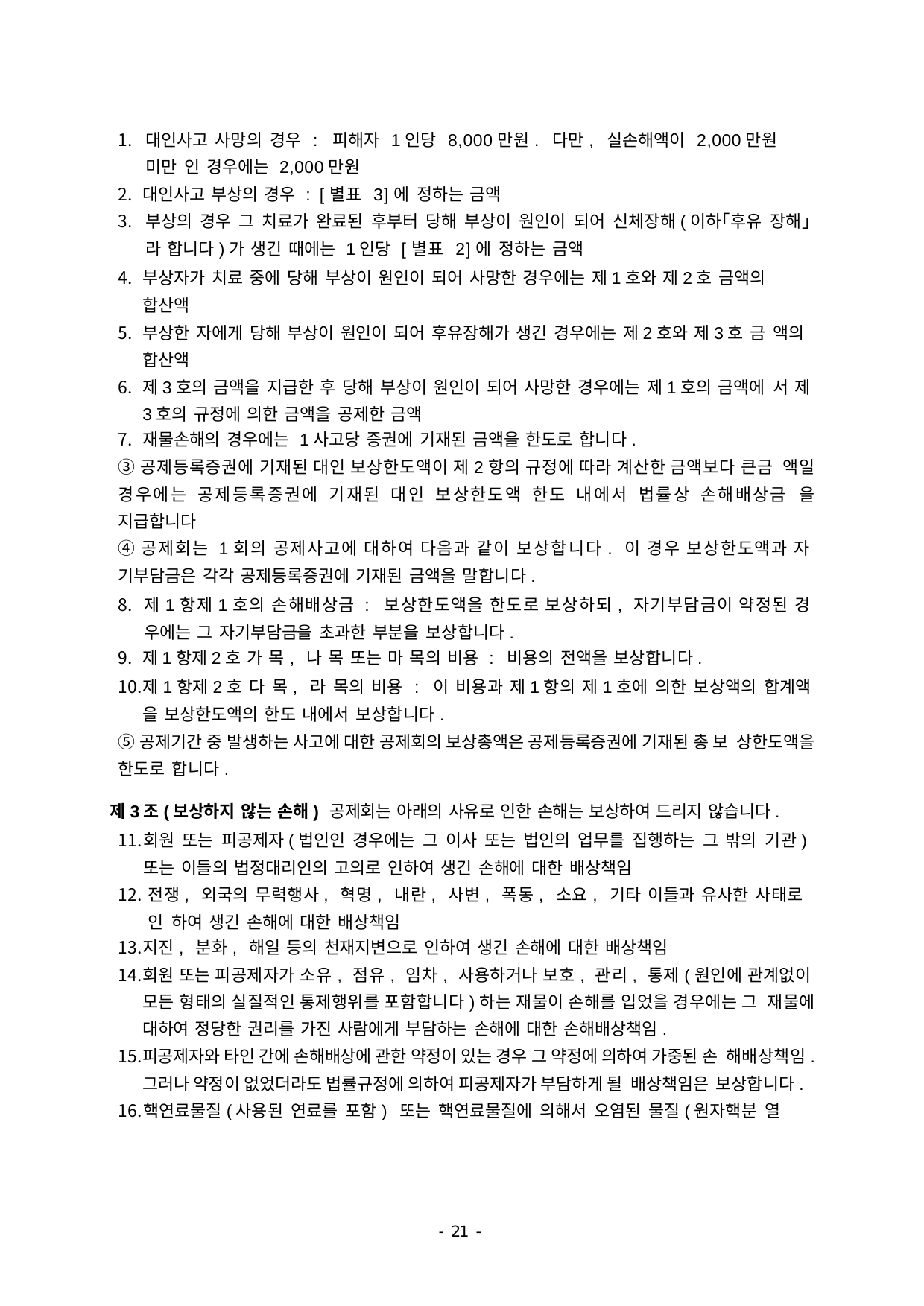

대인사고 사망의 경우 : 피해자 1인당 8,000만원. 다만, 실손해액이 2,000만원 미만  인 경우에는 2,000만원
대인사고 부상의 경우 : [별표 3]에 정하는 금액
부상의 경우 그 치료가 완료된 후부터 당해 부상이 원인이 되어 신체장해(이하｢후유  장해｣라 합니다)가 생긴 때에는 1인당 [별표 2]에 정하는 금액
부상자가 치료 중에 당해 부상이 원인이 되어 사망한 경우에는 제1호와 제2호 금액의  합산액
부상한 자에게 당해 부상이 원인이 되어 후유장해가 생긴 경우에는 제2호와 제3호 금  액의 합산액
제3호의 금액을 지급한 후 당해 부상이 원인이 되어 사망한 경우에는 제1호의 금액에  서 제3호의 규정에 의한 금액을 공제한 금액
재물손해의 경우에는 1사고당 증권에 기재된 금액을 한도로 합니다.
③공제등록증권에 기재된 대인 보상한도액이 제2항의 규정에 따라 계산한 금액보다 큰금  액일 경우에는 공제등록증권에 기재된 대인 보상한도액 한도 내에서 법률상 손해배상금  을 지급합니다
④공제회는 1회의 공제사고에 대하여 다음과 같이 보상합니다. 이 경우 보상한도액과 자  기부담금은 각각 공제등록증권에 기재된 금액을 말합니다.
제1항제1호의 손해배상금 : 보상한도액을 한도로 보상하되, 자기부담금이 약정된 경  우에는 그 자기부담금을 초과한 부분을 보상합니다.
제1항제2호 가 목, 나 목 또는 마 목의 비용 : 비용의 전액을 보상합니다.
제1항제2호 다 목, 라 목의 비용 : 이 비용과 제1항의 제1호에 의한 보상액의 합계액  을 보상한도액의 한도 내에서 보상합니다.
⑤공제기간 중 발생하는 사고에 대한 공제회의 보상총액은 공제등록증권에 기재된 총 보  상한도액을 한도로 합니다.

제3조(보상하지 않는 손해) 공제회는 아래의 사유로 인한 손해는 보상하여 드리지 않습니다.
회원 또는 피공제자(법인인 경우에는 그 이사 또는 법인의 업무를 집행하는 그 밖의  기관) 또는 이들의 법정대리인의 고의로 인하여 생긴 손해에 대한 배상책임
전쟁, 외국의 무력행사, 혁명, 내란, 사변, 폭동, 소요, 기타 이들과 유사한 사태로 인  하여 생긴 손해에 대한 배상책임
지진, 분화, 해일 등의 천재지변으로 인하여 생긴 손해에 대한 배상책임
회원 또는 피공제자가 소유, 점유, 임차, 사용하거나 보호, 관리, 통제(원인에 관계없이  모든 형태의 실질적인 통제행위를 포함합니다)하는 재물이 손해를 입었을 경우에는 그  재물에 대하여 정당한 권리를 가진 사람에게 부담하는 손해에 대한 손해배상책임.
피공제자와 타인 간에 손해배상에 관한 약정이 있는 경우 그 약정에 의하여 가중된 손  해배상책임. 그러나 약정이 없었더라도 법률규정에 의하여 피공제자가 부담하게 될  배상책임은 보상합니다.
핵연료물질(사용된 연료를 포함) 또는 핵연료물질에 의해서 오염된 물질(원자핵분 열
- 21 -